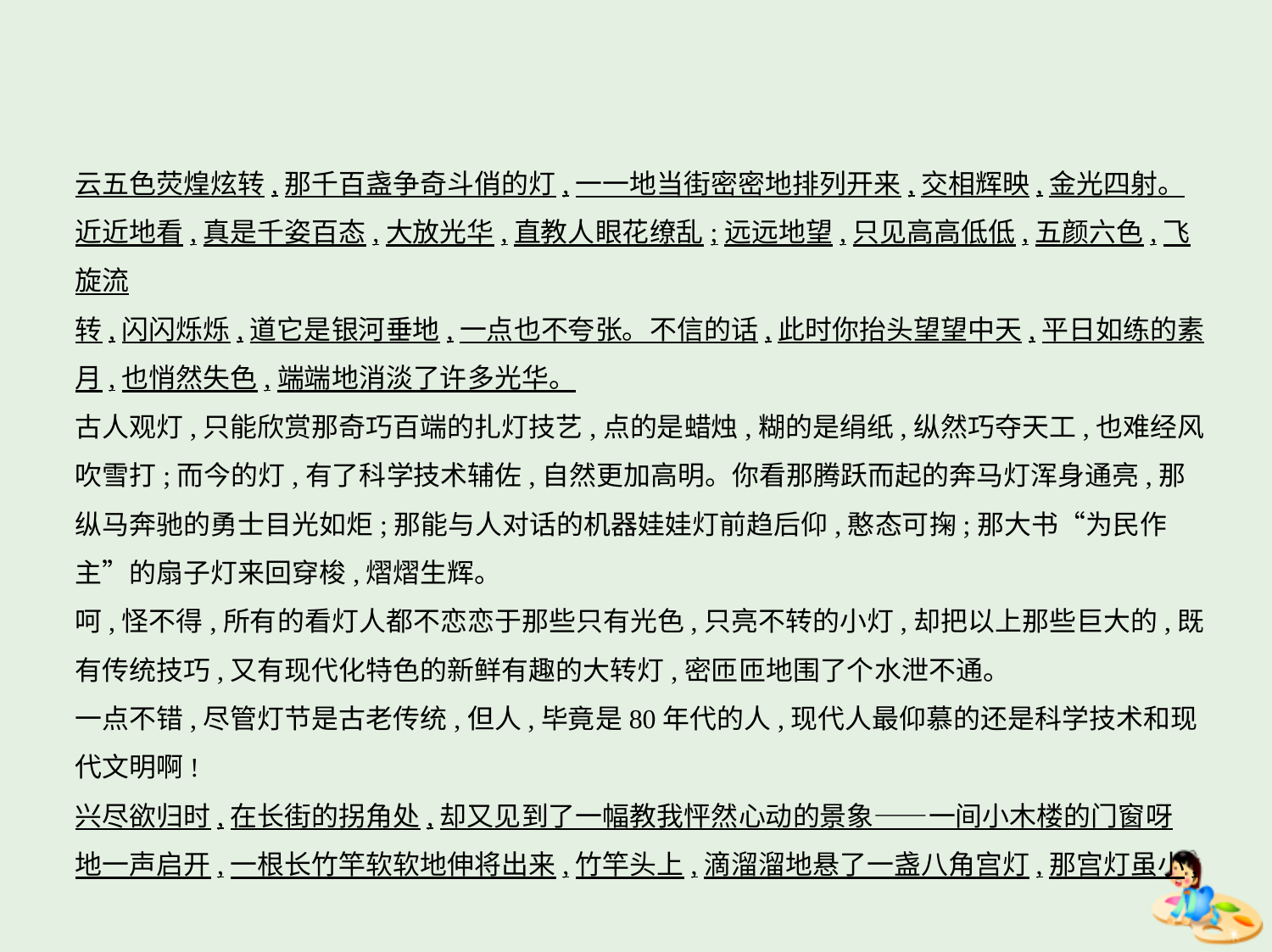

云五色荧煌炫转,那千百盏争奇斗俏的灯,一一地当街密密地排列开来,交相辉映,金光四射。
近近地看,真是千姿百态,大放光华,直教人眼花缭乱;远远地望,只见高高低低,五颜六色,飞旋流
转,闪闪烁烁,道它是银河垂地,一点也不夸张。不信的话,此时你抬头望望中天,平日如练的素
月,也悄然失色,端端地消淡了许多光华。
古人观灯,只能欣赏那奇巧百端的扎灯技艺,点的是蜡烛,糊的是绢纸,纵然巧夺天工,也难经风
吹雪打;而今的灯,有了科学技术辅佐,自然更加高明。你看那腾跃而起的奔马灯浑身通亮,那
纵马奔驰的勇士目光如炬;那能与人对话的机器娃娃灯前趋后仰,憨态可掬;那大书“为民作
主”的扇子灯来回穿梭,熠熠生辉。
呵,怪不得,所有的看灯人都不恋恋于那些只有光色,只亮不转的小灯,却把以上那些巨大的,既
有传统技巧,又有现代化特色的新鲜有趣的大转灯,密匝匝地围了个水泄不通。
一点不错,尽管灯节是古老传统,但人,毕竟是80年代的人,现代人最仰慕的还是科学技术和现
代文明啊!
兴尽欲归时,在长街的拐角处,却又见到了一幅教我怦然心动的景象——一间小木楼的门窗呀
地一声启开,一根长竹竿软软地伸将出来,竹竿头上,滴溜溜地悬了一盏八角宫灯,那宫灯虽小,